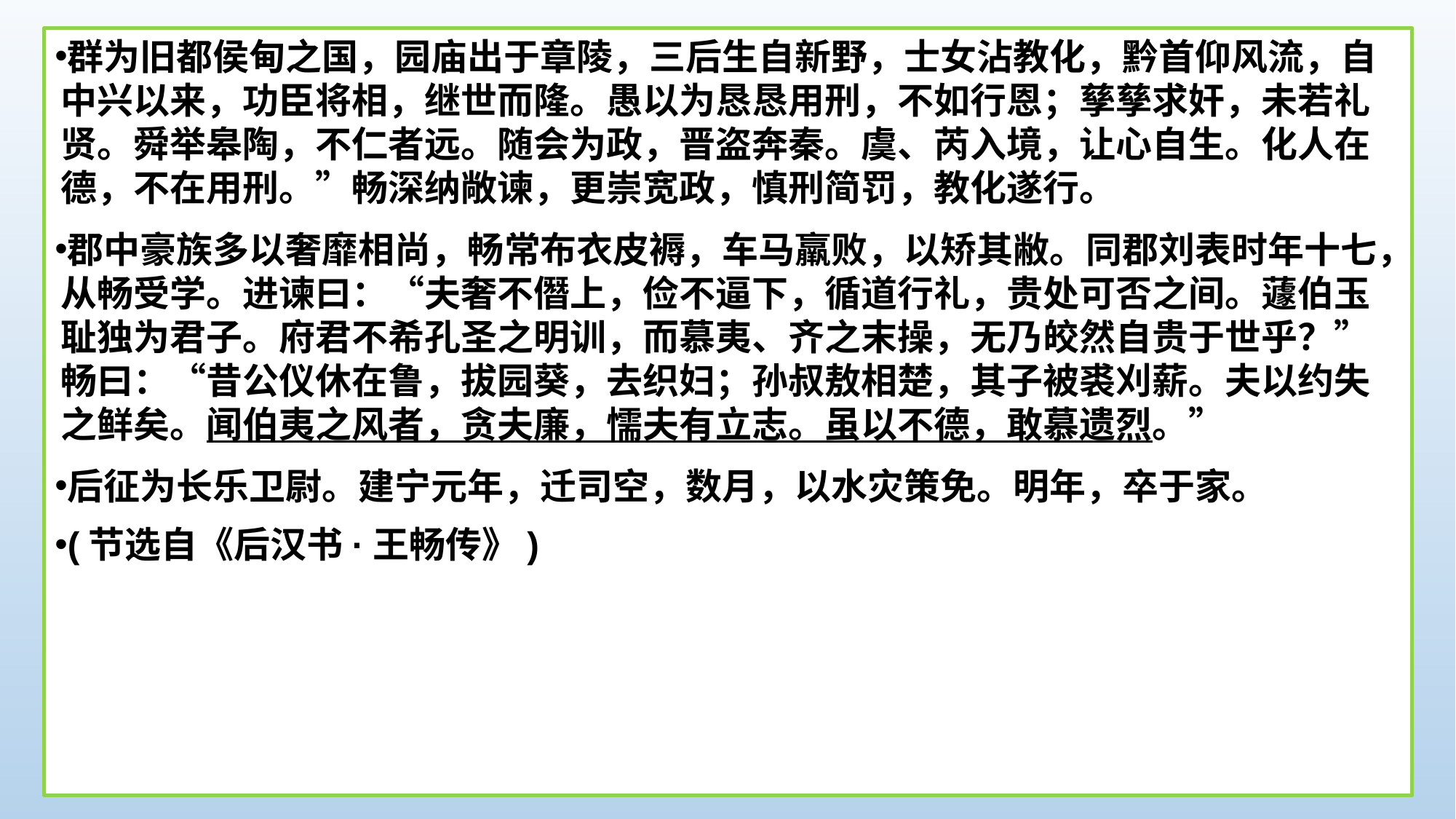

群为旧都侯甸之国，园庙出于章陵，三后生自新野，士女沾教化，黔首仰风流，自中兴以来，功臣将相，继世而隆。愚以为恳恳用刑，不如行恩；孳孳求奸，未若礼贤。舜举皋陶，不仁者远。随会为政，晋盗奔秦。虞、芮入境，让心自生。化人在德，不在用刑。”畅深纳敞谏，更崇宽政，慎刑简罚，教化遂行。
郡中豪族多以奢靡相尚，畅常布衣皮褥，车马羸败，以矫其敝。同郡刘表时年十七，从畅受学。进谏曰：“夫奢不僭上，俭不逼下，循道行礼，贵处可否之间。蘧伯玉耻独为君子。府君不希孔圣之明训，而慕夷、齐之末操，无乃皎然自贵于世乎？”畅曰：“昔公仪休在鲁，拔园葵，去织妇；孙叔敖相楚，其子被裘刈薪。夫以约失之鲜矣。闻伯夷之风者，贪夫廉，懦夫有立志。虽以不德，敢慕遗烈。”
后征为长乐卫尉。建宁元年，迁司空，数月，以水灾策免。明年，卒于家。
(节选自《后汉书·王畅传》)